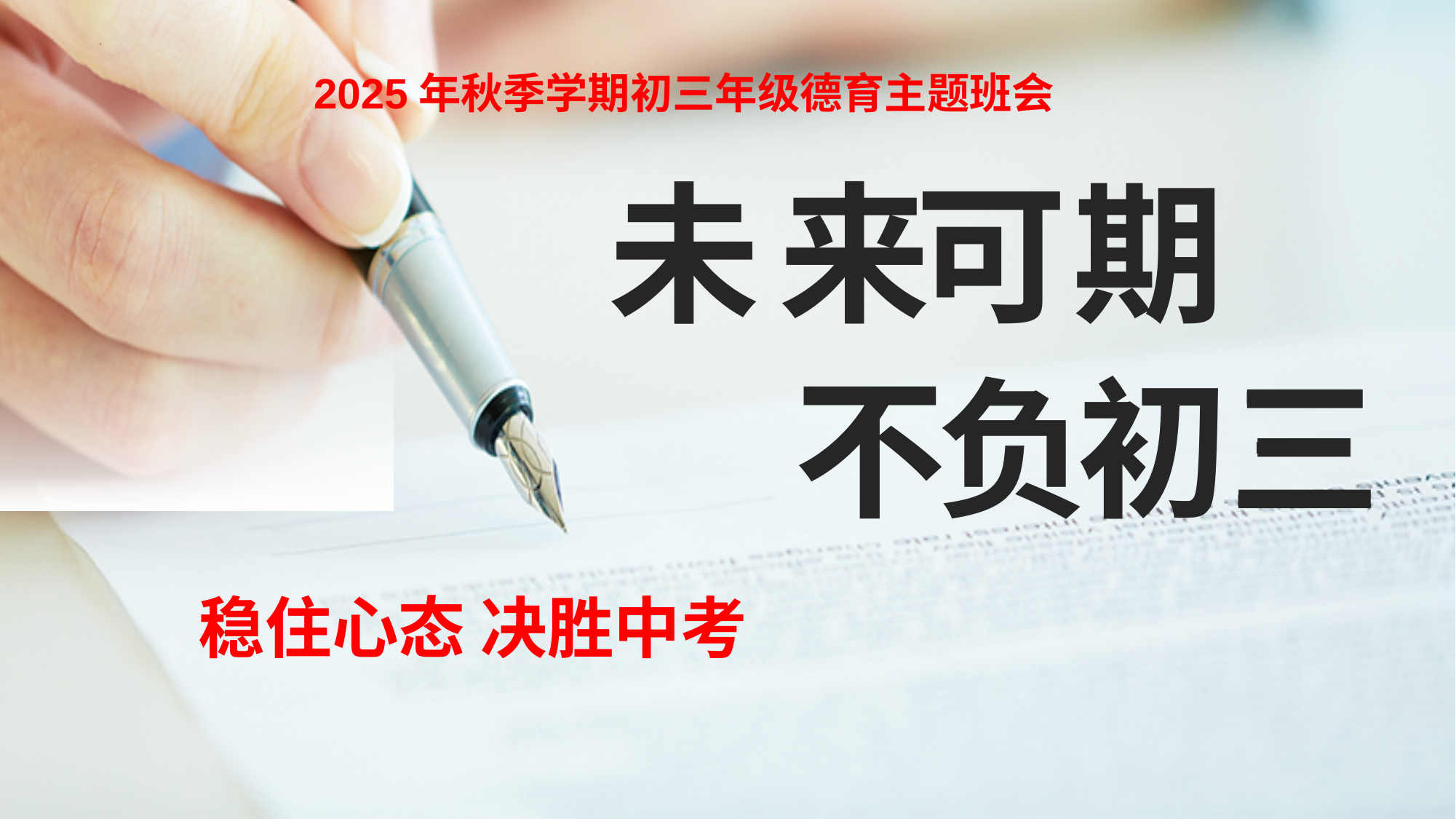

2025年秋季学期初三年级德育主题班会
未
来
可
期
三
不
负
初三
稳住心态 决胜中考